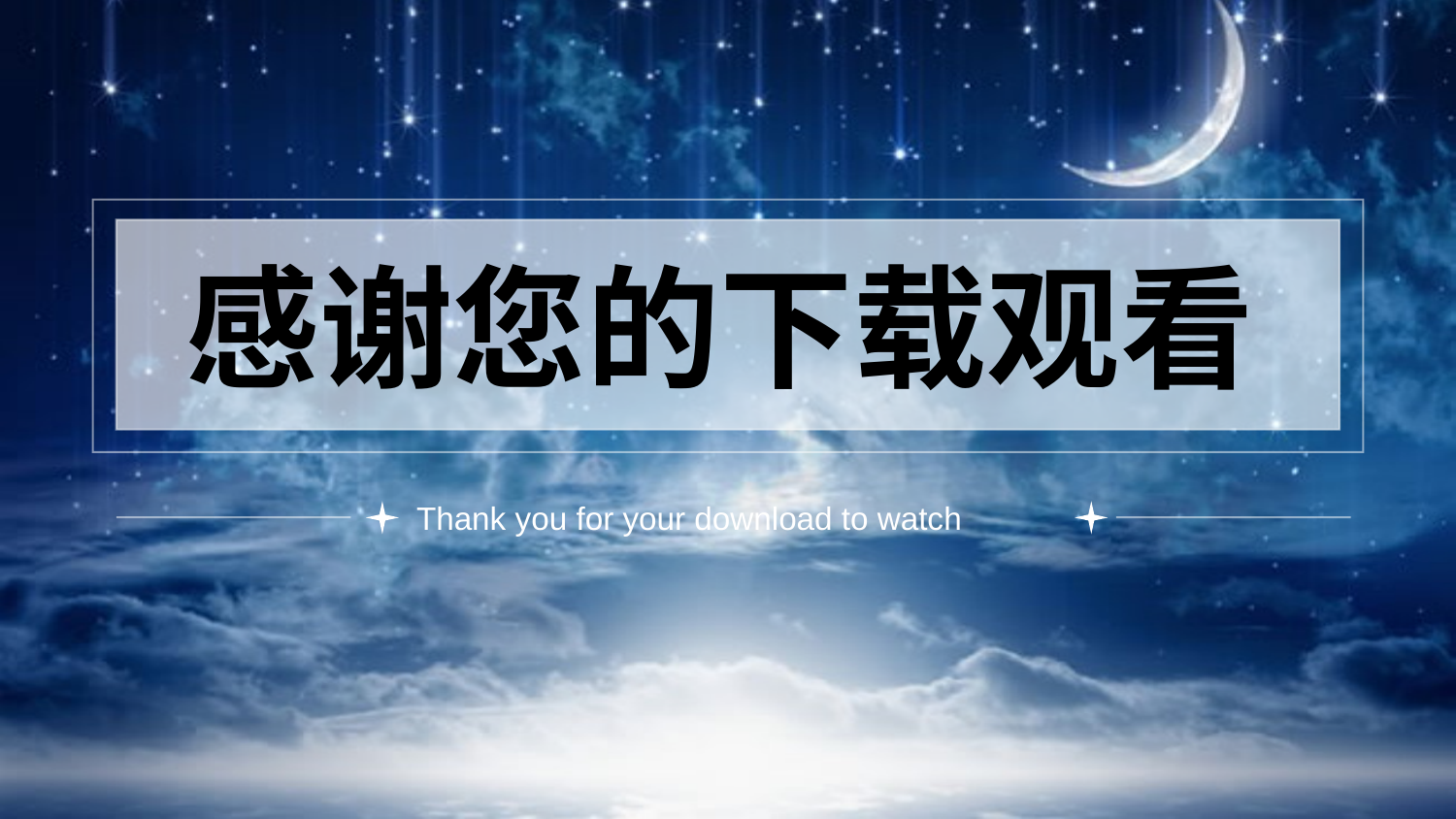

感谢您的下载观看
Thank you for your download to watch